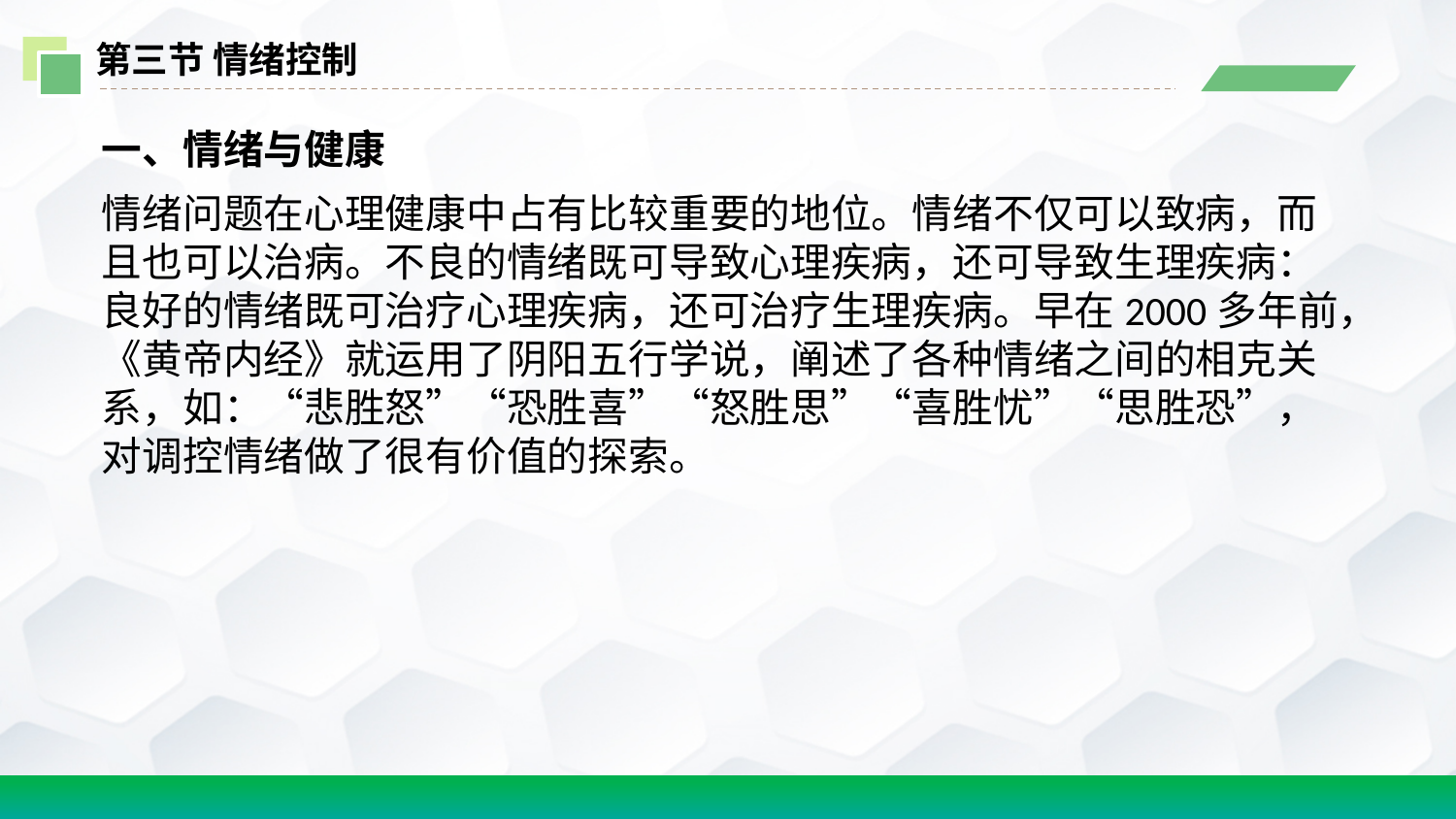

第三节 情绪控制
一、情绪与健康
情绪问题在心理健康中占有比较重要的地位。情绪不仅可以致病，而且也可以治病。不良的情绪既可导致心理疾病，还可导致生理疾病：良好的情绪既可治疗心理疾病，还可治疗生理疾病。早在2000多年前，《黄帝内经》就运用了阴阳五行学说，阐述了各种情绪之间的相克关系，如：“悲胜怒”“恐胜喜”“怒胜思”“喜胜忧”“思胜恐”，对调控情绪做了很有价值的探索。